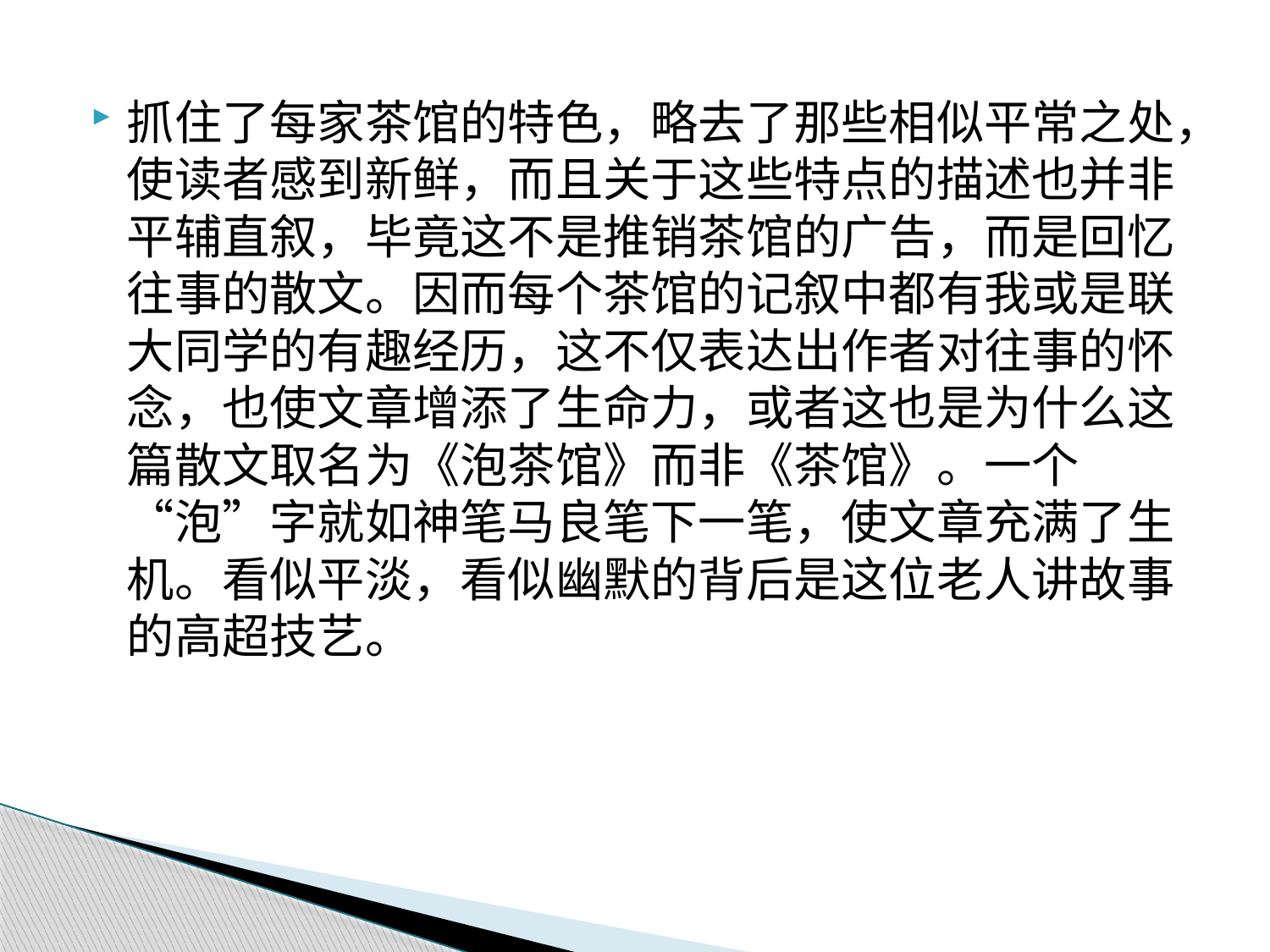

抓住了每家茶馆的特色，略去了那些相似平常之处，使读者感到新鲜，而且关于这些特点的描述也并非平辅直叙，毕竟这不是推销茶馆的广告，而是回忆往事的散文。因而每个茶馆的记叙中都有我或是联大同学的有趣经历，这不仅表达出作者对往事的怀念，也使文章增添了生命力，或者这也是为什么这篇散文取名为《泡茶馆》而非《茶馆》。一个“泡”字就如神笔马良笔下一笔，使文章充满了生机。看似平淡，看似幽默的背后是这位老人讲故事的高超技艺。